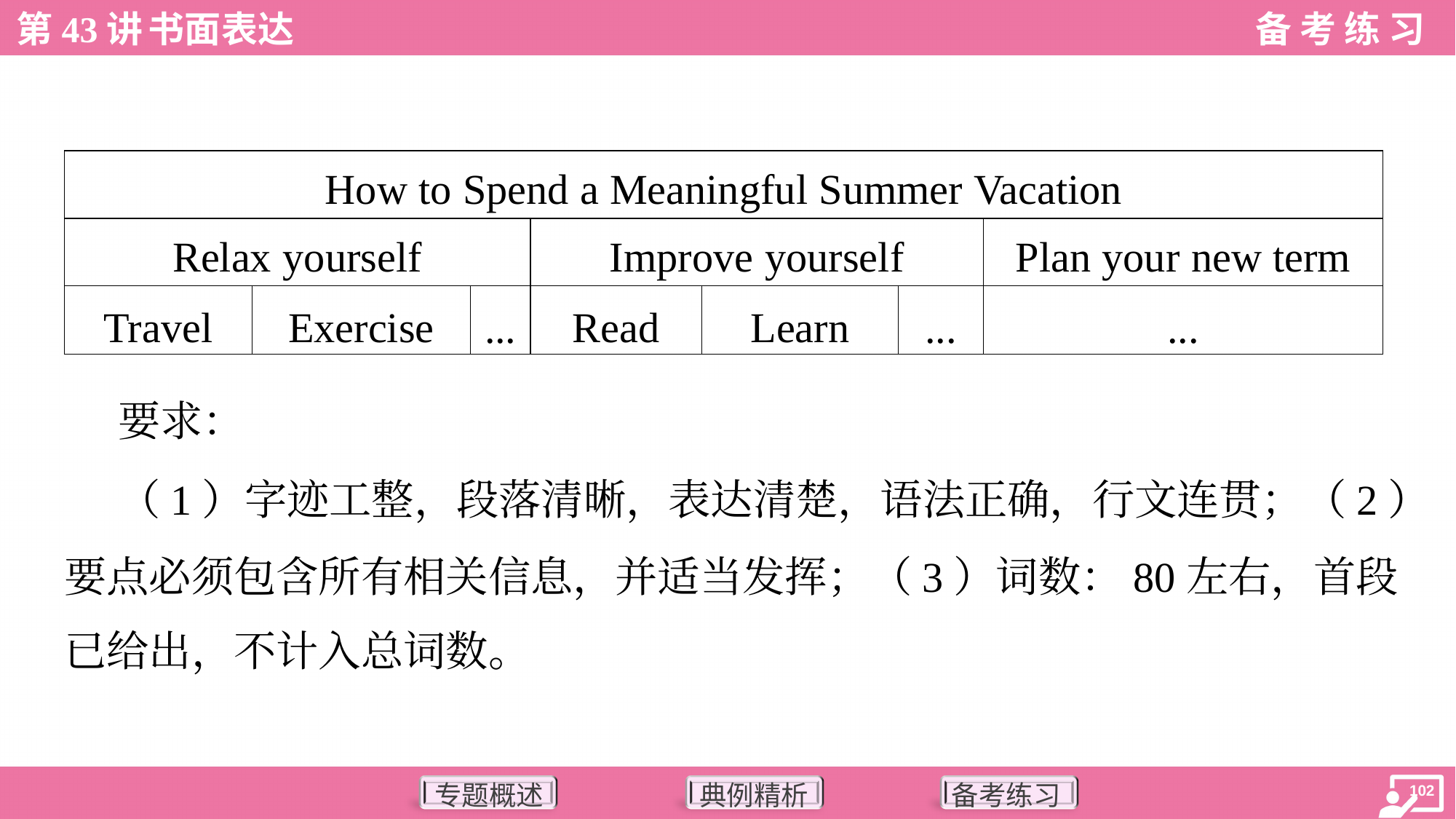

| How to Spend a Meaningful Summer Vacation |  |  |  |  |  |  |
| --- | --- | --- | --- | --- | --- | --- |
| Relax yourself |  |  | Improve yourself |  |  | Plan your new term |
| Travel | Exercise | ... | Read | Learn | ... | ... |
    要求：
    （1）字迹工整，段落清晰，表达清楚，语法正确，行文连贯；（2）
要点必须包含所有相关信息，并适当发挥；（3）词数：80左右，首段
已给出，不计入总词数。